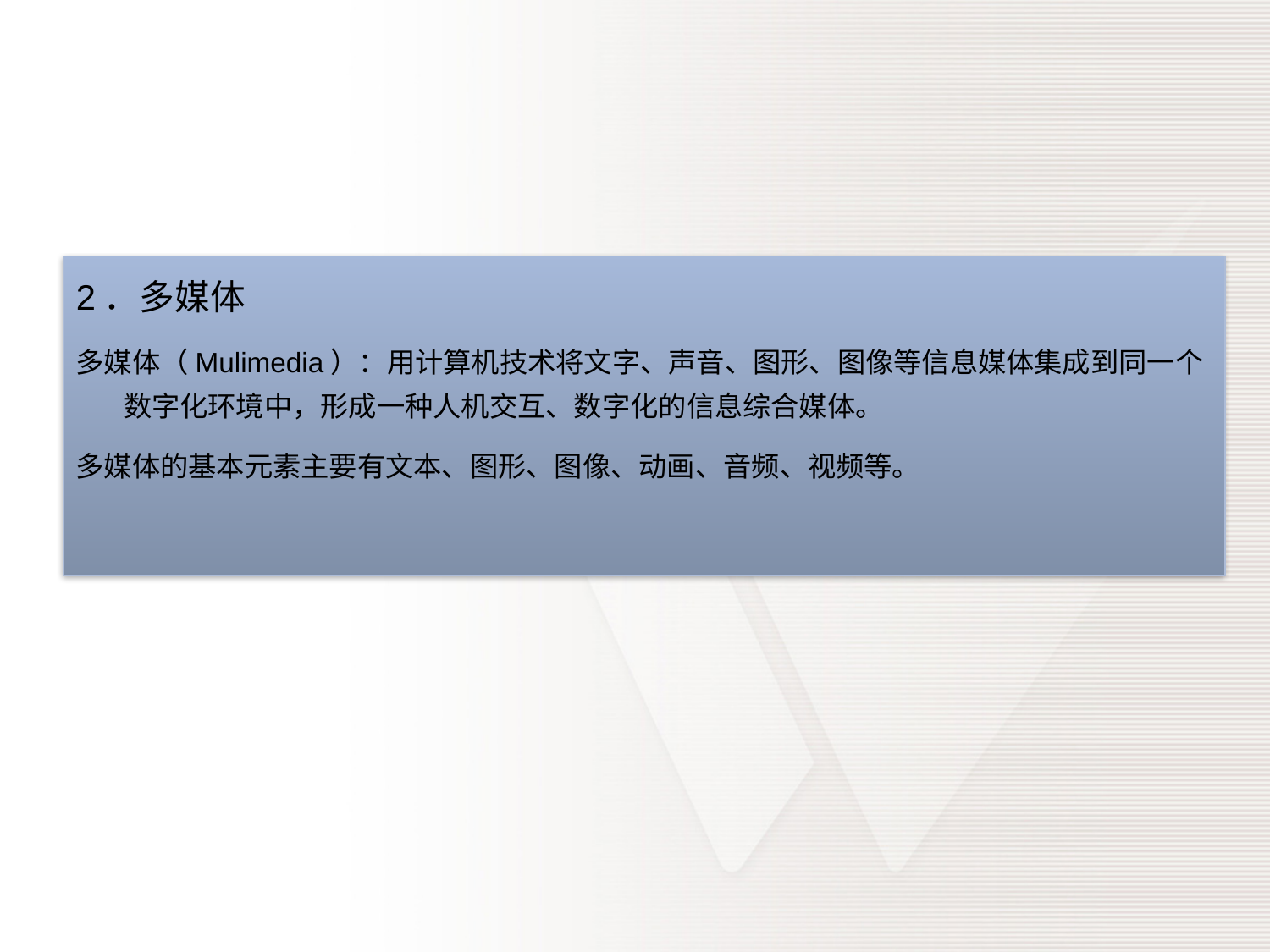

2．多媒体
多媒体（Mulimedia）：用计算机技术将文字、声音、图形、图像等信息媒体集成到同一个数字化环境中，形成一种人机交互、数字化的信息综合媒体。
多媒体的基本元素主要有文本、图形、图像、动画、音频、视频等。